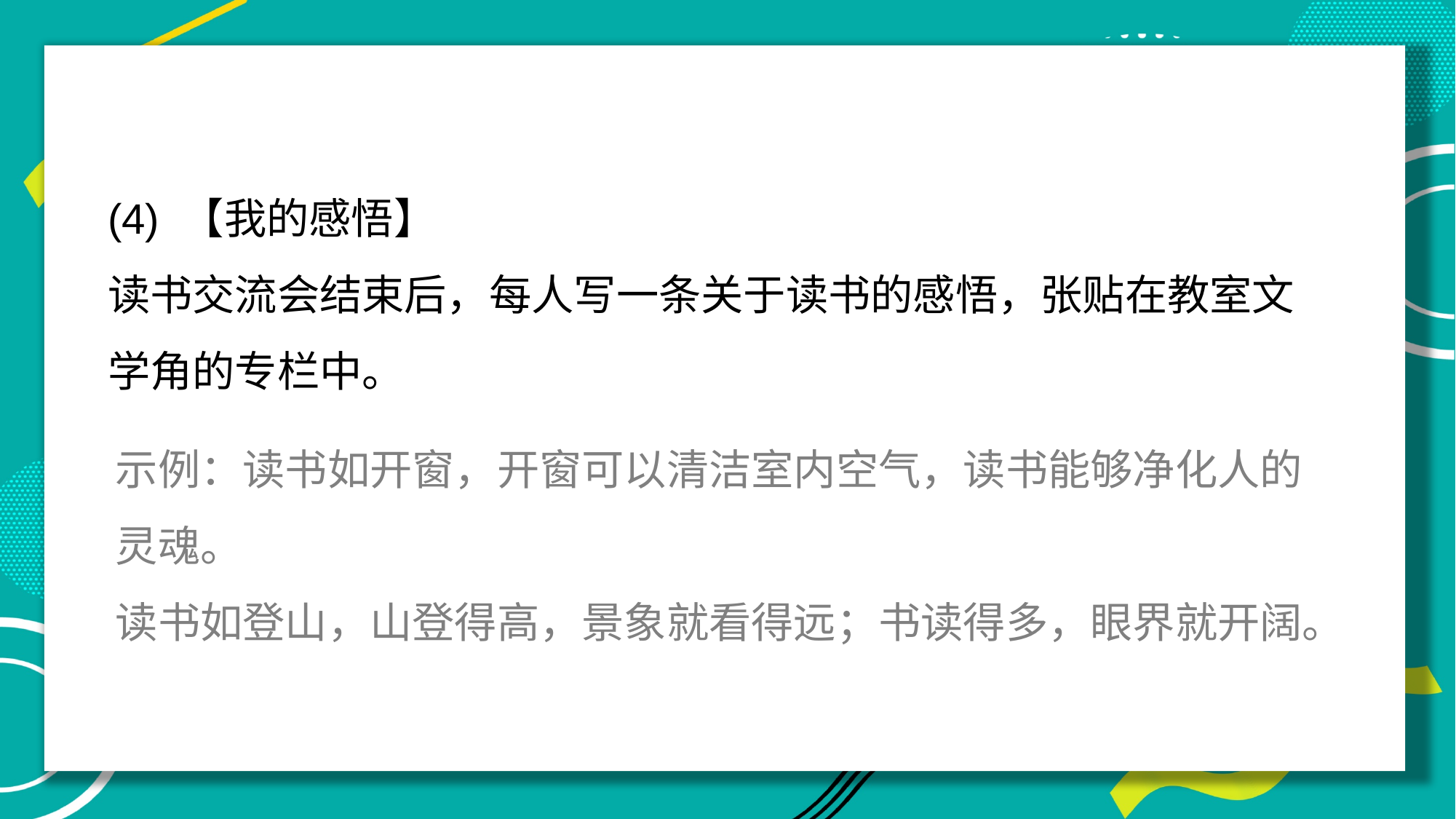

(4) 【我的感悟】
读书交流会结束后，每人写一条关于读书的感悟，张贴在教室文学角的专栏中。
示例：读书如开窗，开窗可以清洁室内空气，读书能够净化人的灵魂。
读书如登山，山登得高，景象就看得远；书读得多，眼界就开阔。